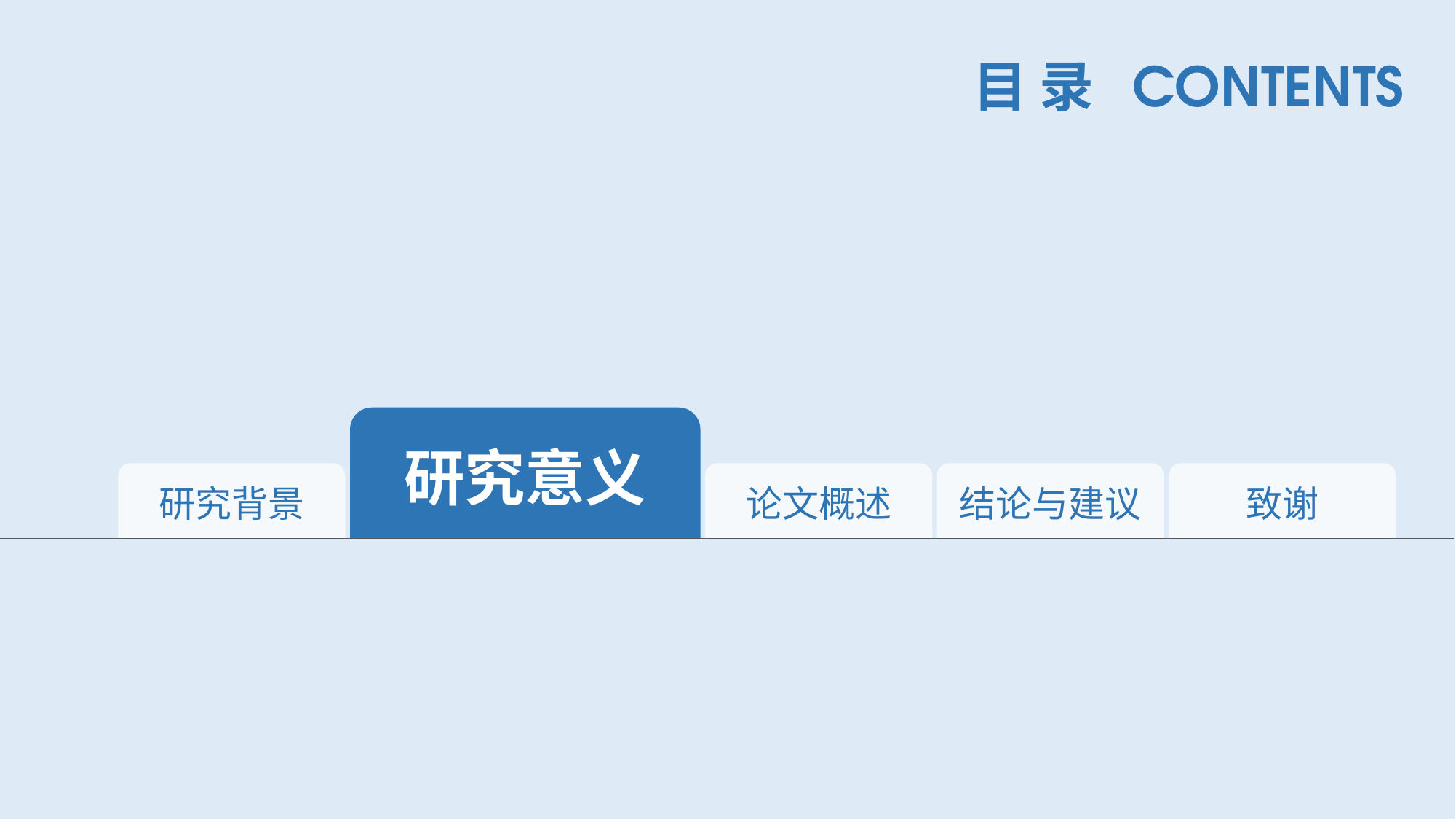

目 录  CONTENTS
研究意义
研究背景
论文概述
结论与建议
致谢